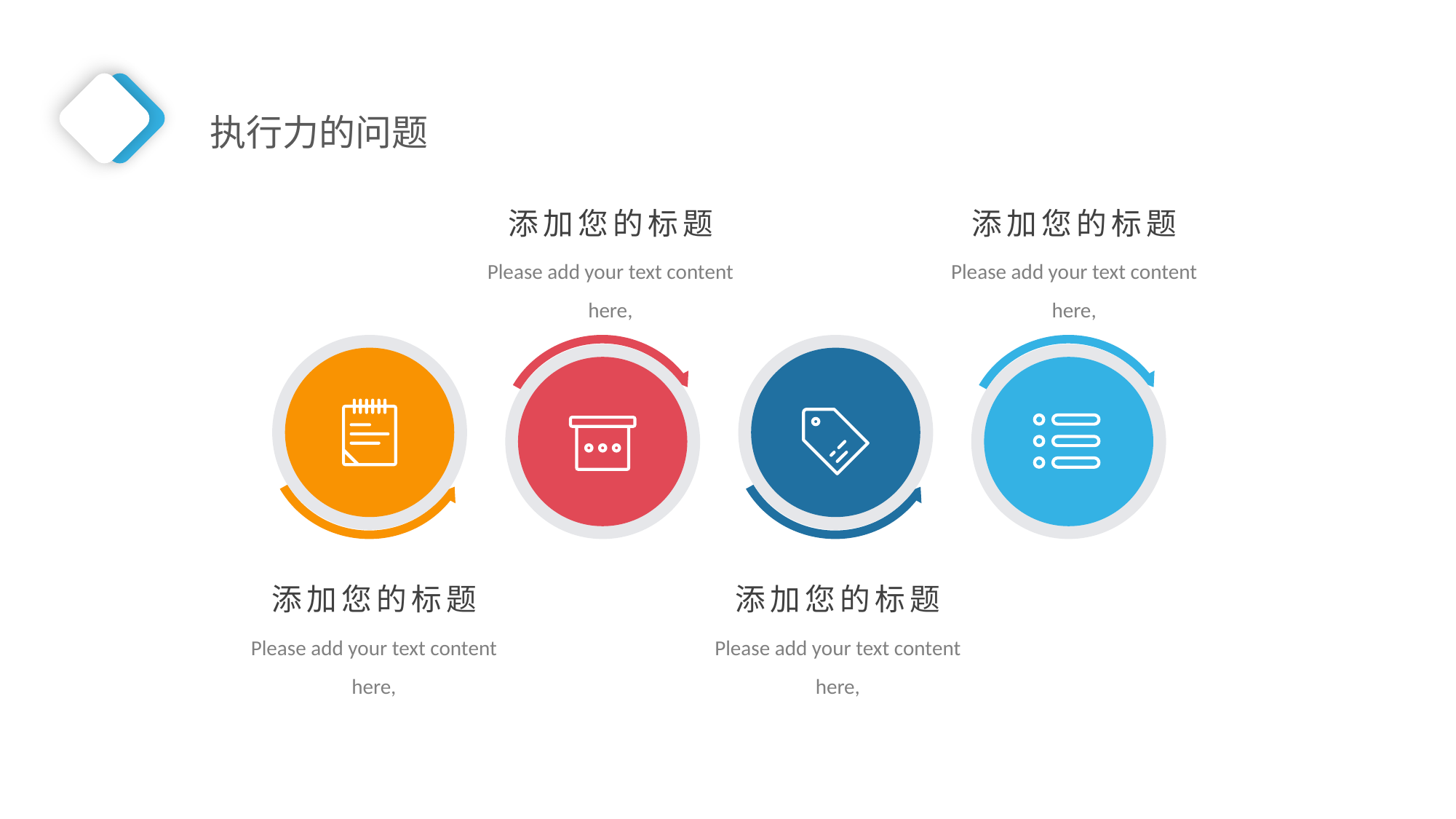

执行力的问题

添加您的标题
Please add your text content here,
添加您的标题
Please add your text content here,

添加您的标题
Please add your text content here,
添加您的标题
Please add your text content here,